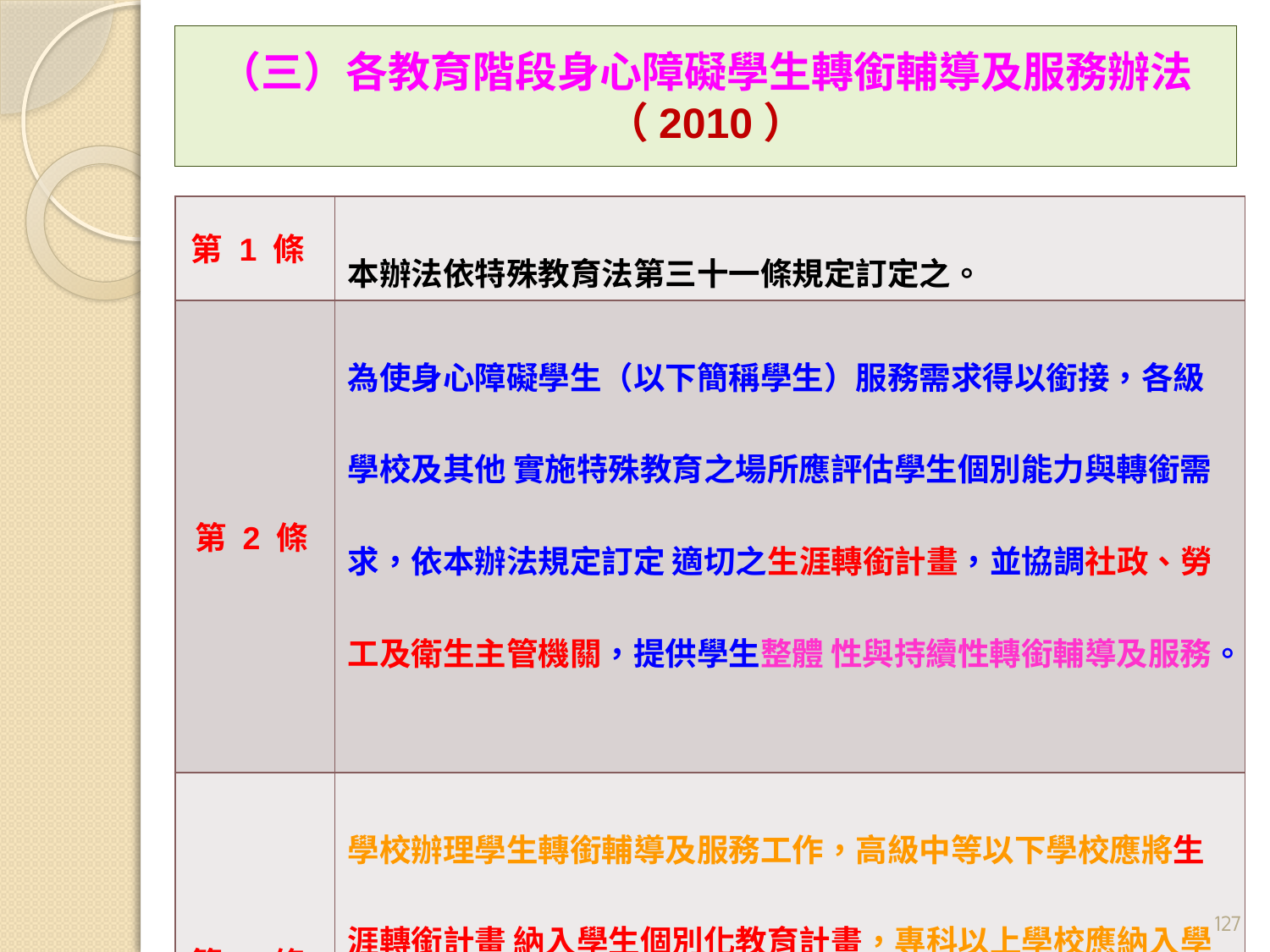

# （三）各教育階段身心障礙學生轉銜輔導及服務辦法（2010）
| 第 1 條 | 本辦法依特殊教育法第三十一條規定訂定之。 |
| --- | --- |
| 第 2 條 | 為使身心障礙學生（以下簡稱學生）服務需求得以銜接，各級學校及其他 實施特殊教育之場所應評估學生個別能力與轉銜需求，依本辦法規定訂定 適切之生涯轉銜計畫，並協調社政、勞工及衛生主管機關，提供學生整體 性與持續性轉銜輔導及服務。 |
| 第 3 條 | 學校辦理學生轉銜輔導及服務工作，高級中等以下學校應將生涯轉銜計畫 納入學生個別化教育計畫，專科以上學校應納入學生特殊教育方案，協助 學生達成獨立生活、社會適應與參與、升學或就業等轉銜目標。 |
127